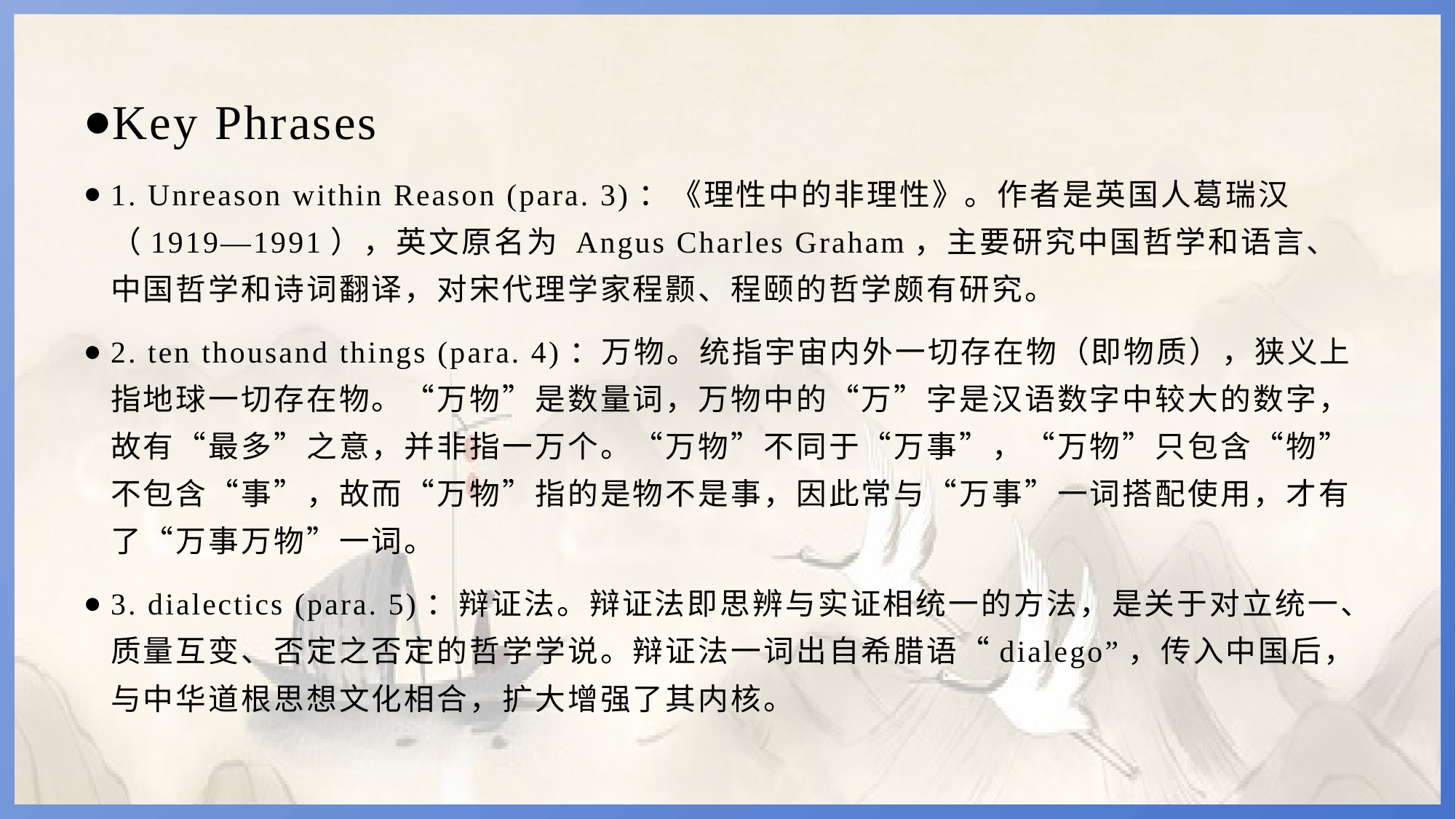

Key Phrases
1. Unreason within Reason (para. 3)：《理性中的非理性》。作者是英国人葛瑞汉（1919—1991），英文原名为 Angus Charles Graham，主要研究中国哲学和语言、中国哲学和诗词翻译，对宋代理学家程颢、程颐的哲学颇有研究。
2. ten thousand things (para. 4)：万物。统指宇宙内外一切存在物（即物质），狭义上指地球一切存在物。“万物”是数量词，万物中的“万”字是汉语数字中较大的数字，故有“最多”之意，并非指一万个。“万物”不同于“万事”，“万物”只包含“物”不包含“事”，故而“万物”指的是物不是事，因此常与“万事”一词搭配使用，才有了“万事万物”一词。
3. dialectics (para. 5)：辩证法。辩证法即思辨与实证相统一的方法，是关于对立统一、质量互变、否定之否定的哲学学说。辩证法一词出自希腊语“dialego”，传入中国后，与中华道根思想文化相合，扩大增强了其内核。